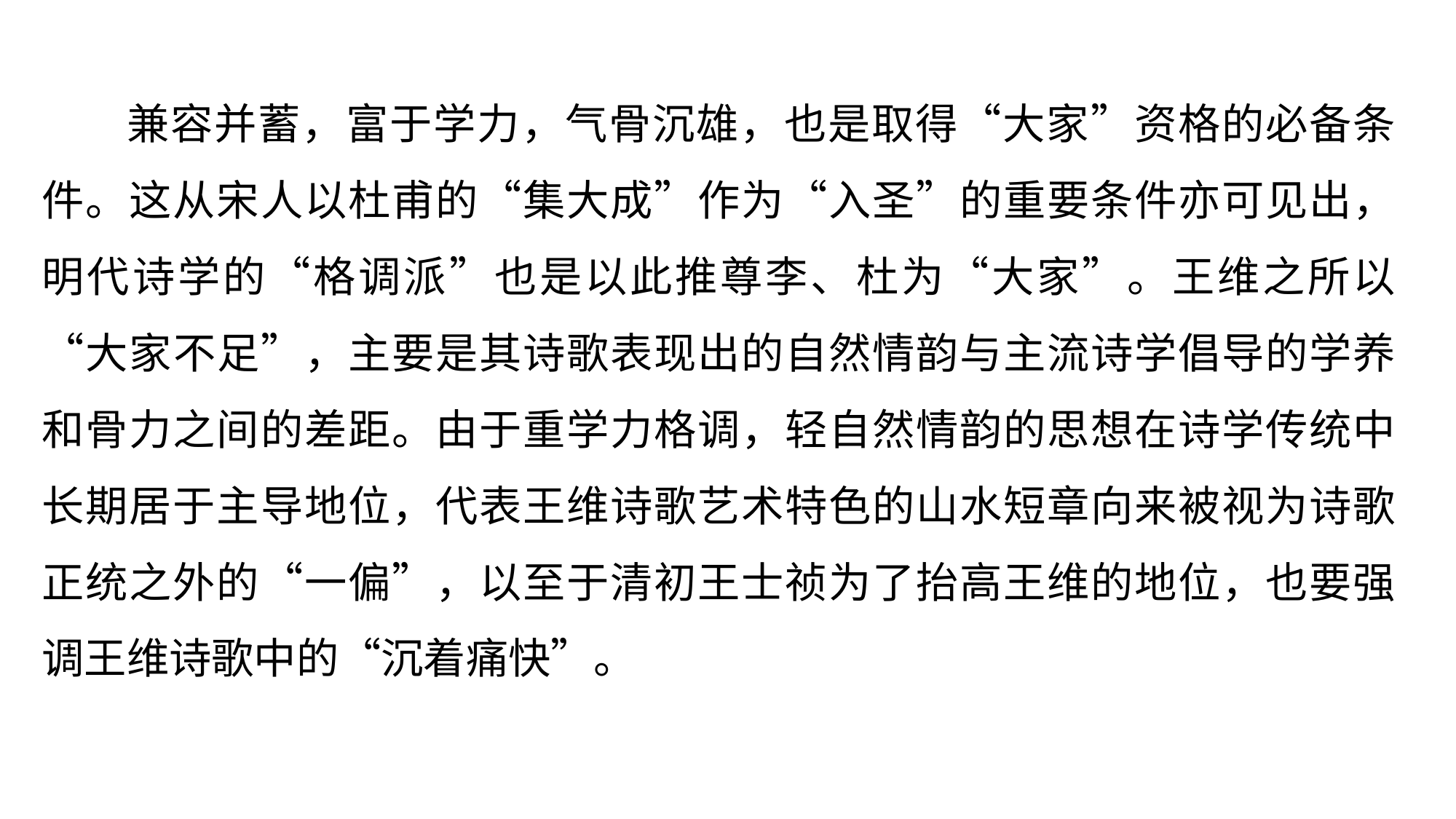

兼容并蓄，富于学力，气骨沉雄，也是取得“大家”资格的必备条件。这从宋人以杜甫的“集大成”作为“入圣”的重要条件亦可见出，明代诗学的“格调派”也是以此推尊李、杜为“大家”。王维之所以“大家不足”，主要是其诗歌表现出的自然情韵与主流诗学倡导的学养和骨力之间的差距。由于重学力格调，轻自然情韵的思想在诗学传统中长期居于主导地位，代表王维诗歌艺术特色的山水短章向来被视为诗歌正统之外的“一偏”，以至于清初王士祯为了抬高王维的地位，也要强调王维诗歌中的“沉着痛快”。